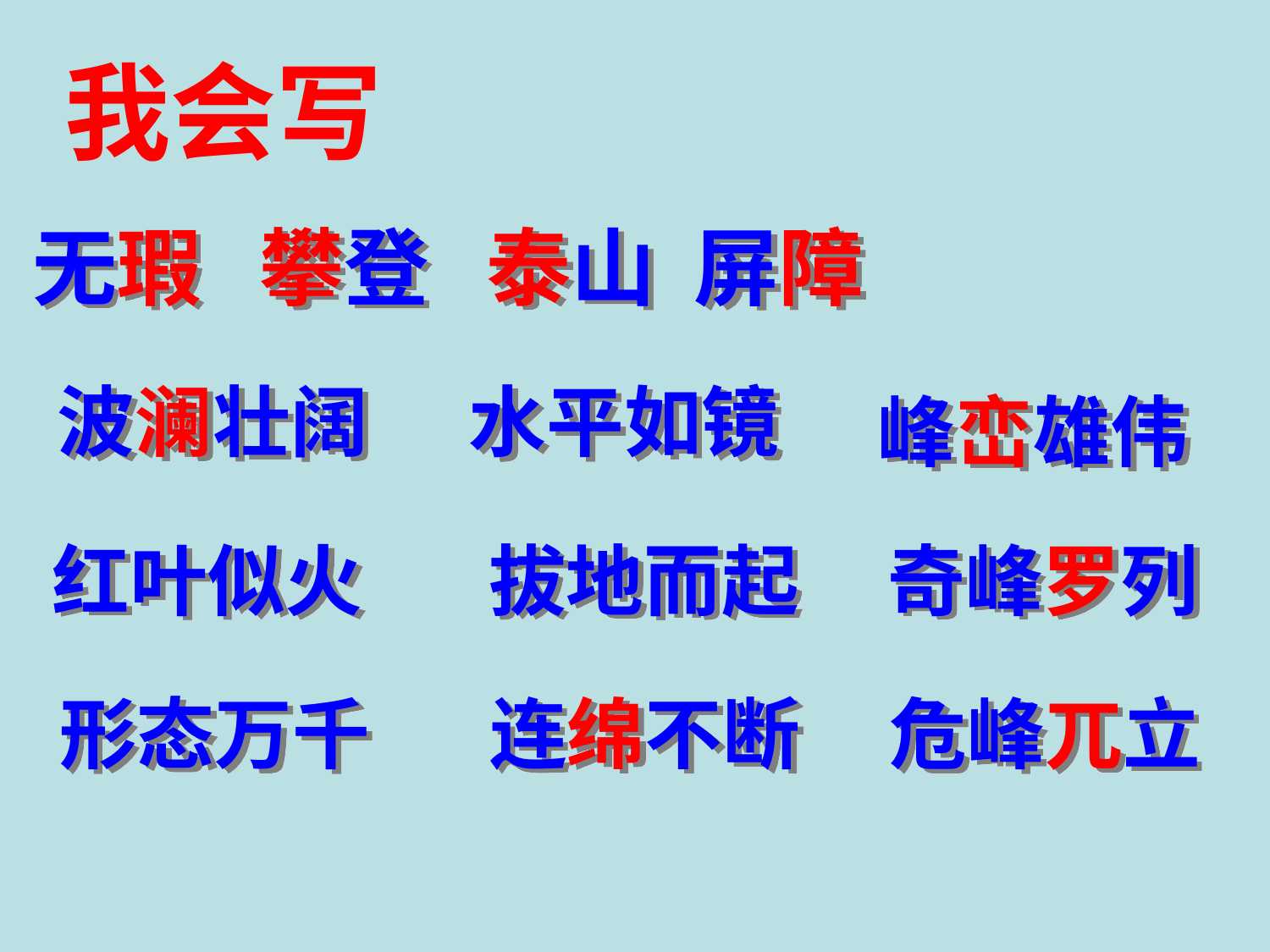

我会写
无瑕   攀登   泰山  屏障
波澜壮阔
水平如镜
峰峦雄伟
红叶似火
拔地而起
奇峰罗列
形态万千
连绵不断
危峰兀立